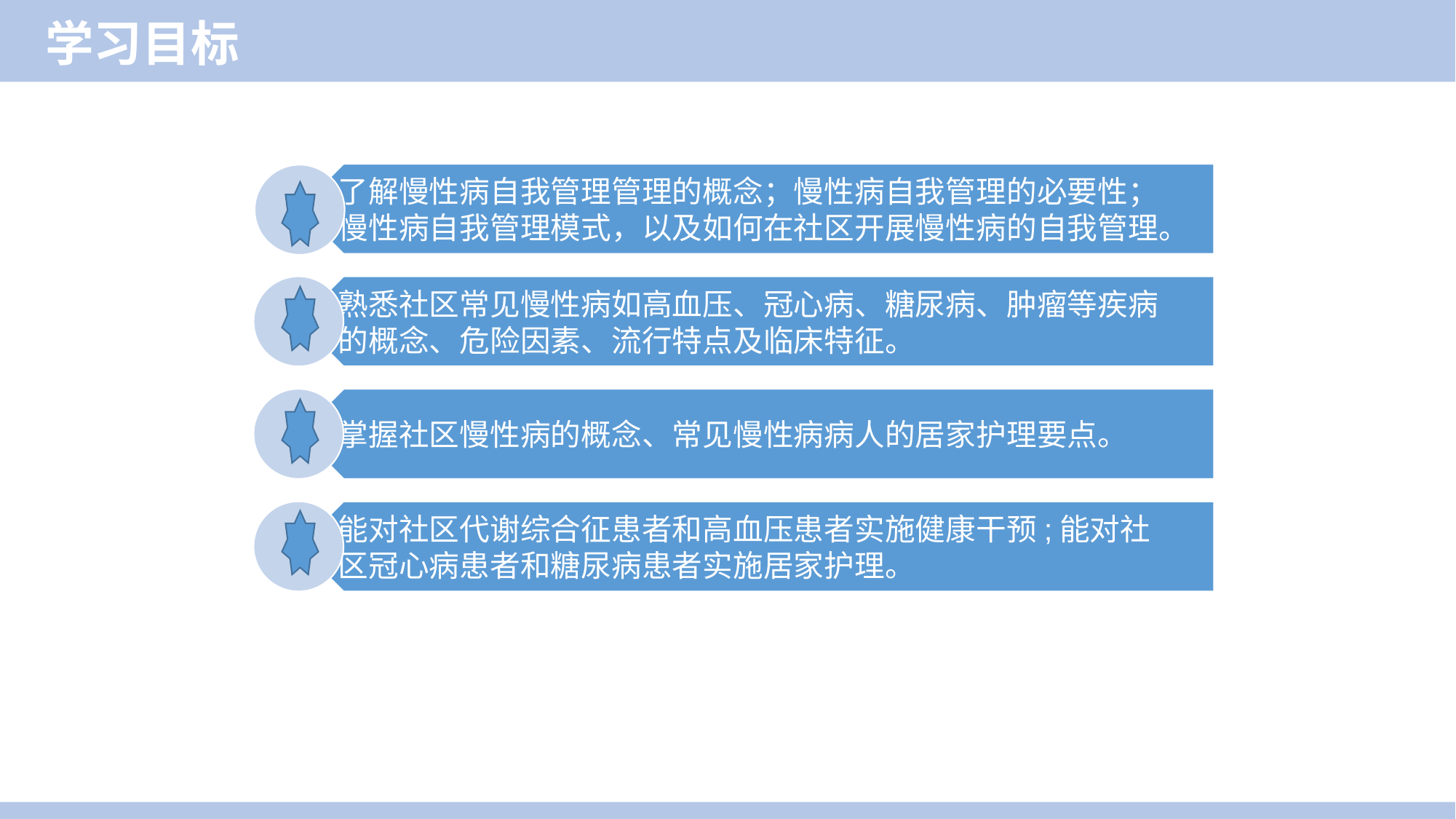

学习目标
了解慢性病自我管理管理的概念；慢性病自我管理的必要性；慢性病自我管理模式，以及如何在社区开展慢性病的自我管理。
熟悉社区常见慢性病如高血压、冠心病、糖尿病、肿瘤等疾病的概念、危险因素、流行特点及临床特征。
掌握社区慢性病的概念、常见慢性病病人的居家护理要点。
能对社区代谢综合征患者和高血压患者实施健康干预;能对社区冠心病患者和糖尿病患者实施居家护理。